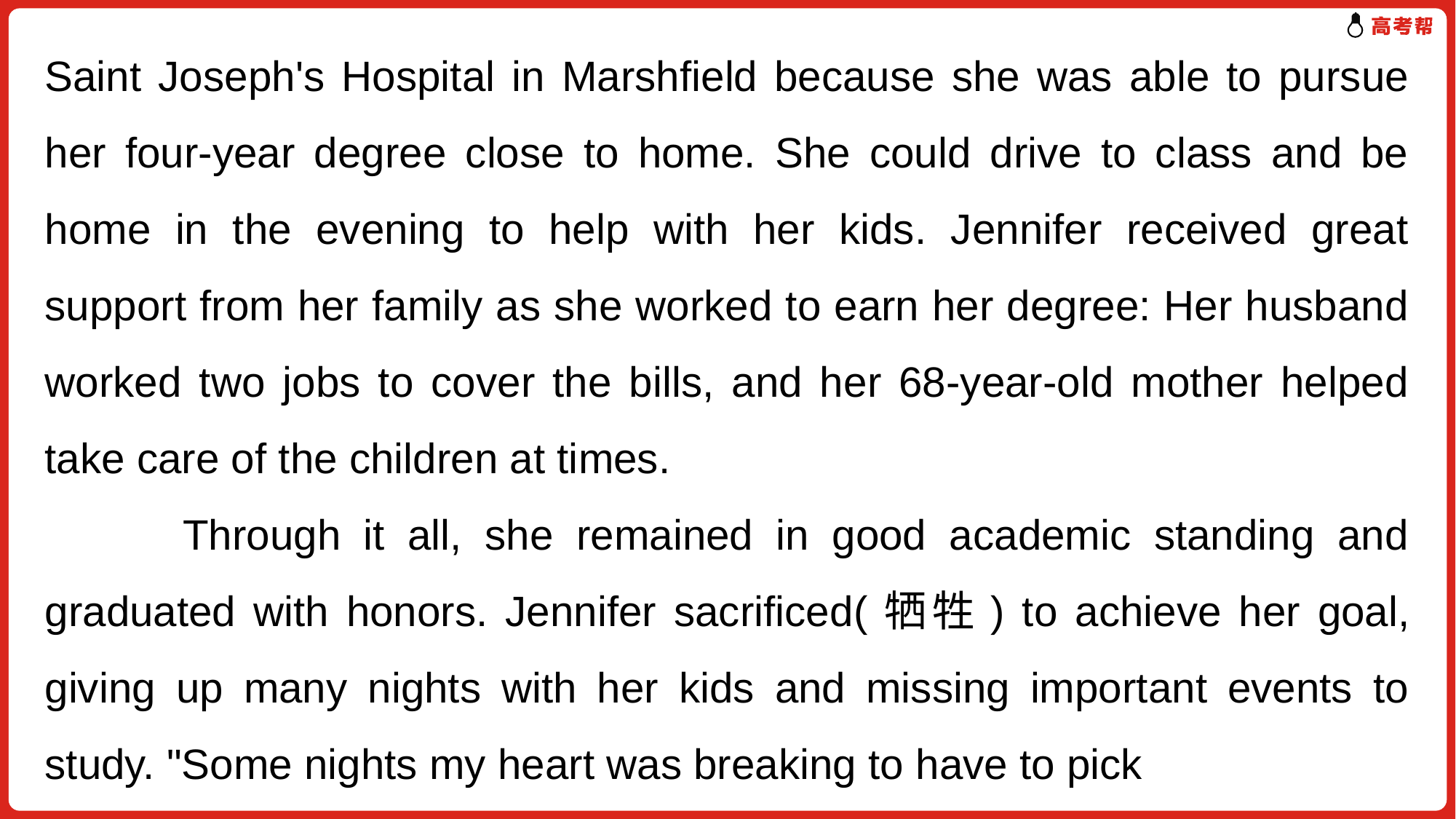

Saint Joseph's Hospital in Marshfield because she was able to pursue her four-year degree close to home. She could drive to class and be home in the evening to help with her kids. Jennifer received great support from her family as she worked to earn her degree: Her husband worked two jobs to cover the bills, and her 68-year-old mother helped take care of the children at times.
      Through it all, she remained in good academic standing and graduated with honors. Jennifer sacrificed(牺牲) to achieve her goal, giving up many nights with her kids and missing important events to study. "Some nights my heart was breaking to have to pick